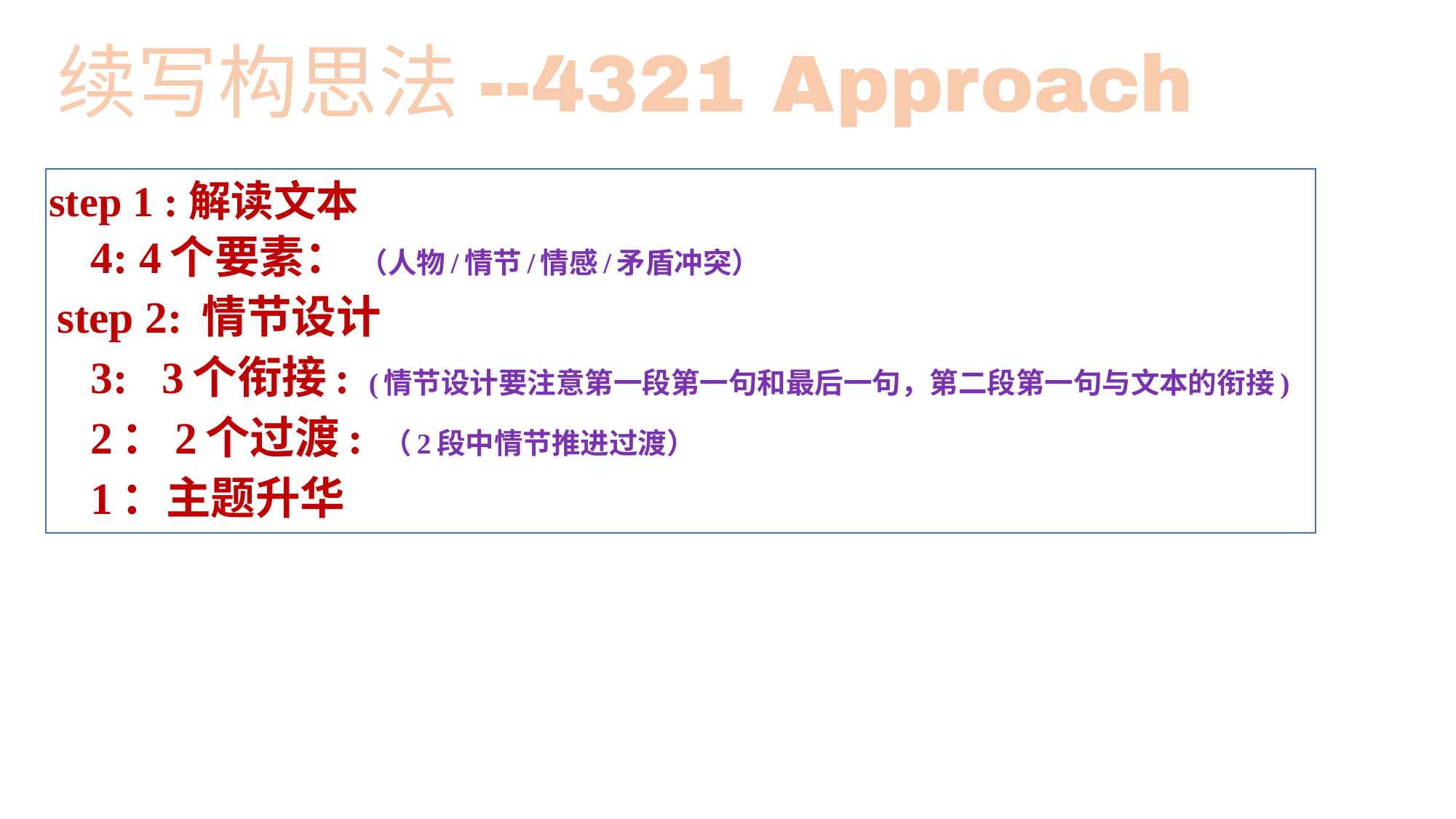

# 续写构思法--4321 Approach
step 1 :解读文本

   4: 4个要素： （人物/情节/情感/矛盾冲突）
step 2: 情节设计
   3:   3个衔接:  (情节设计要注意第一段第一句和最后一句，第二段第一句与文本的衔接)
   2：2个过渡: （2段中情节推进过渡）
   1：主题升华